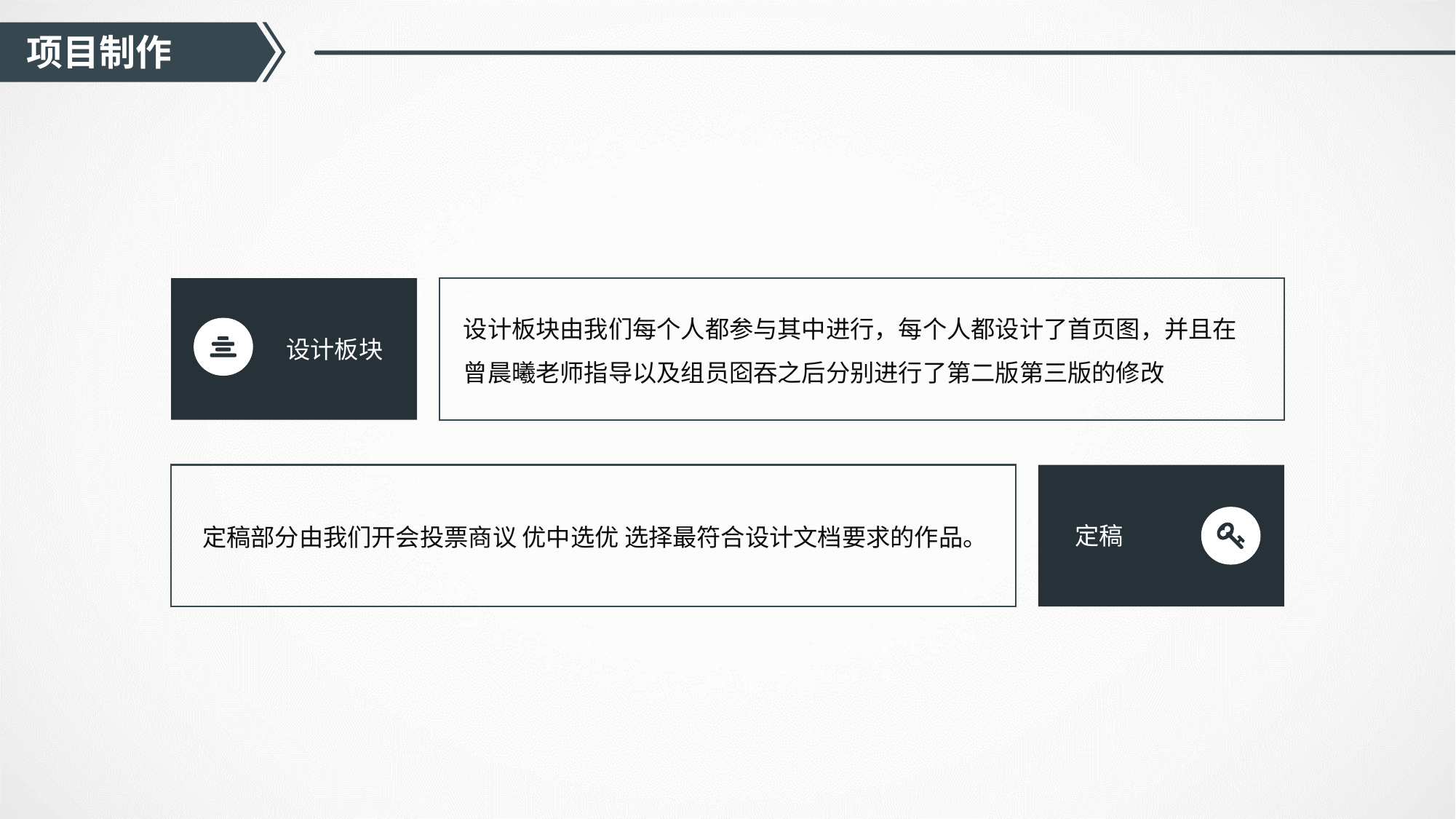

项目制作

设计板块由我们每个人都参与其中进行，每个人都设计了首页图，并且在曾晨曦老师指导以及组员囵吞之后分别进行了第二版第三版的修改

设计板块

定稿部分由我们开会投票商议 优中选优 选择最符合设计文档要求的作品。

定稿